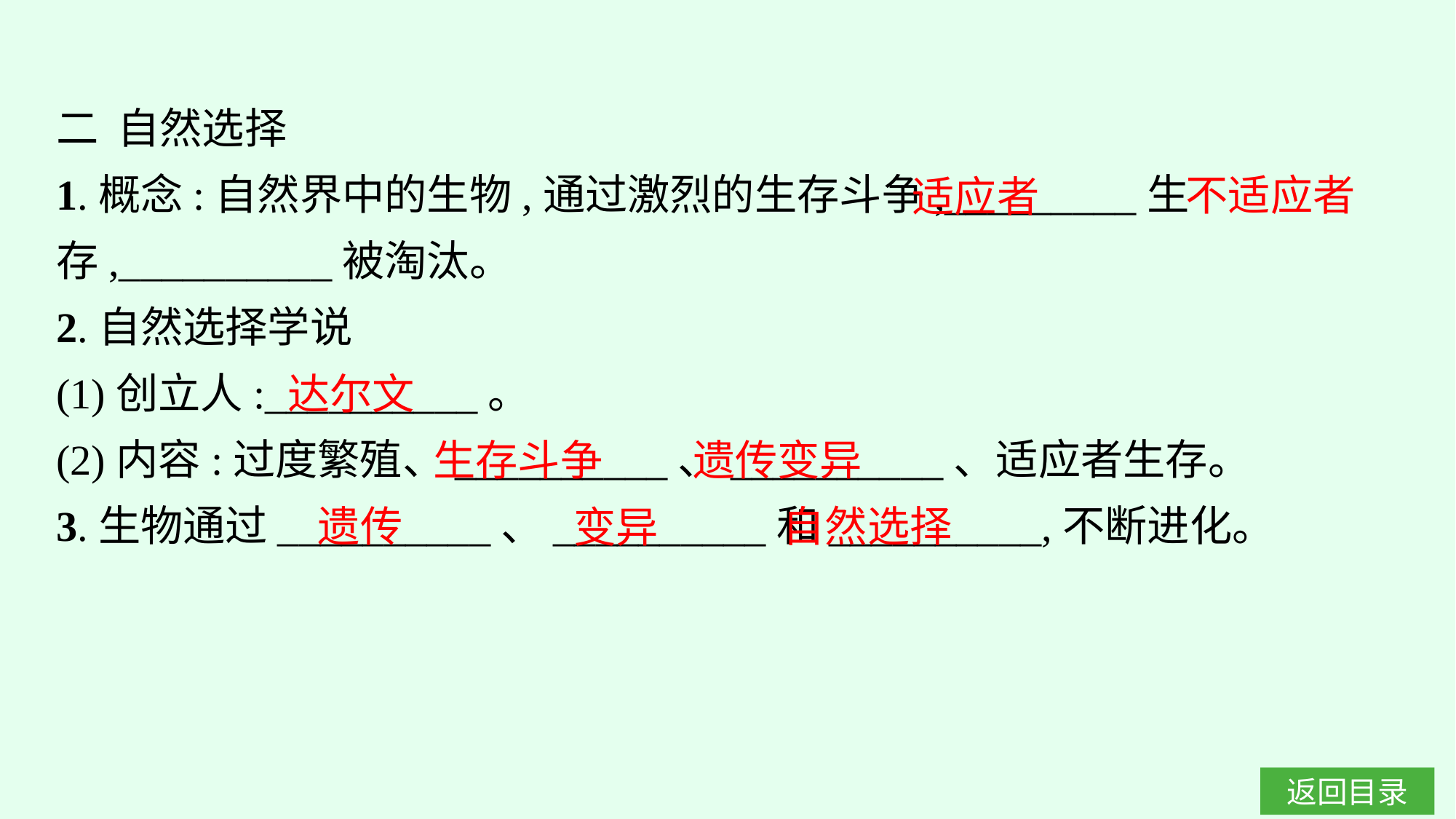

二  自然选择
1.概念:自然界中的生物,通过激烈的生存斗争,_________生存,__________被淘汰。
2.自然选择学说
(1)创立人:__________。
(2)内容:过度繁殖、__________、__________、适应者生存。
3.生物通过__________、__________和__________,不断进化。
不适应者
适应者
达尔文
生存斗争
遗传变异
自然选择
遗传
变异